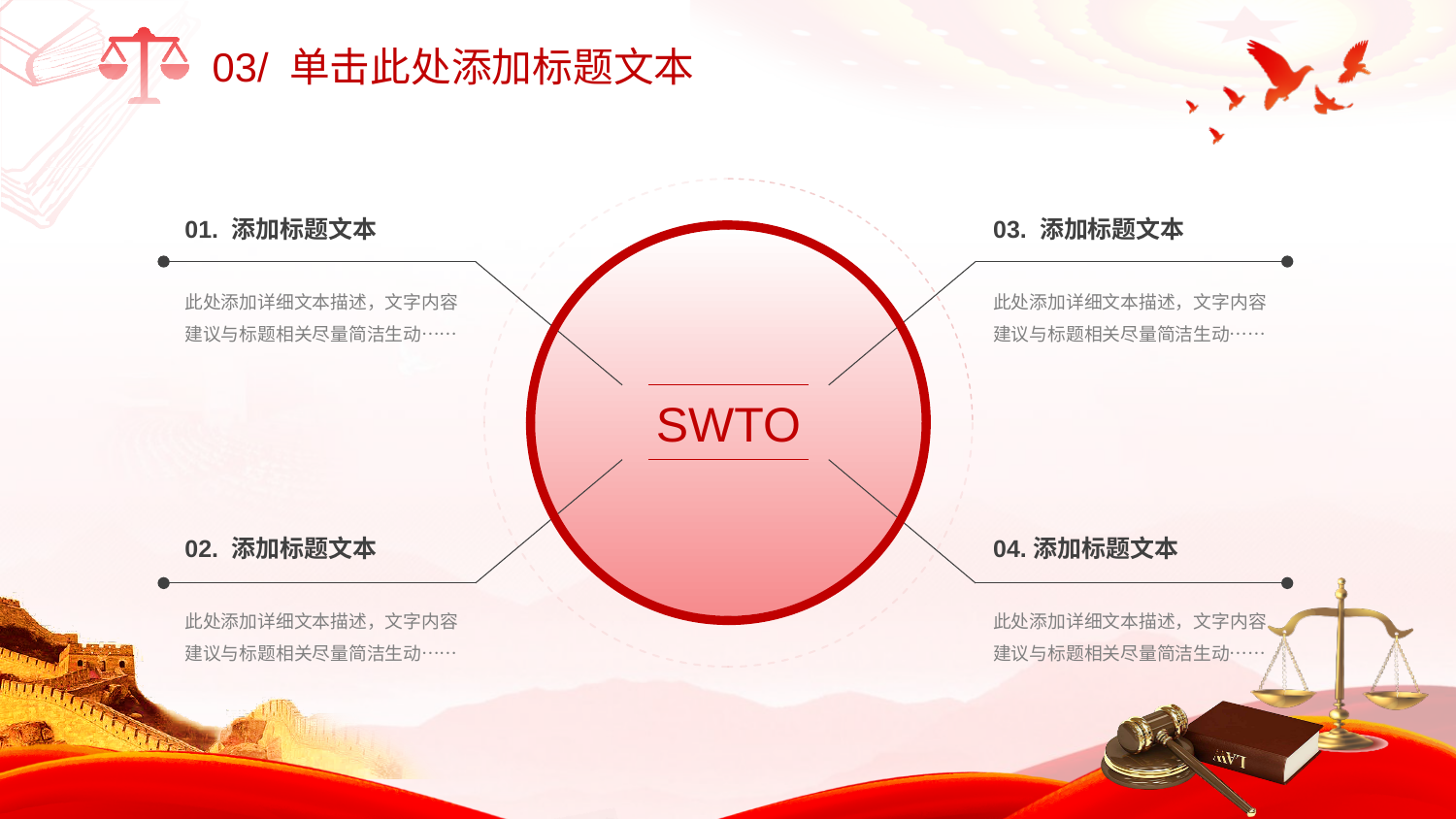

03/ 单击此处添加标题文本

01. 添加标题文本
03. 添加标题文本

此处添加详细文本描述，文字内容建议与标题相关尽量简洁生动……
此处添加详细文本描述，文字内容建议与标题相关尽量简洁生动……
SWTO
02. 添加标题文本
04.添加标题文本
此处添加详细文本描述，文字内容建议与标题相关尽量简洁生动……
此处添加详细文本描述，文字内容建议与标题相关尽量简洁生动……